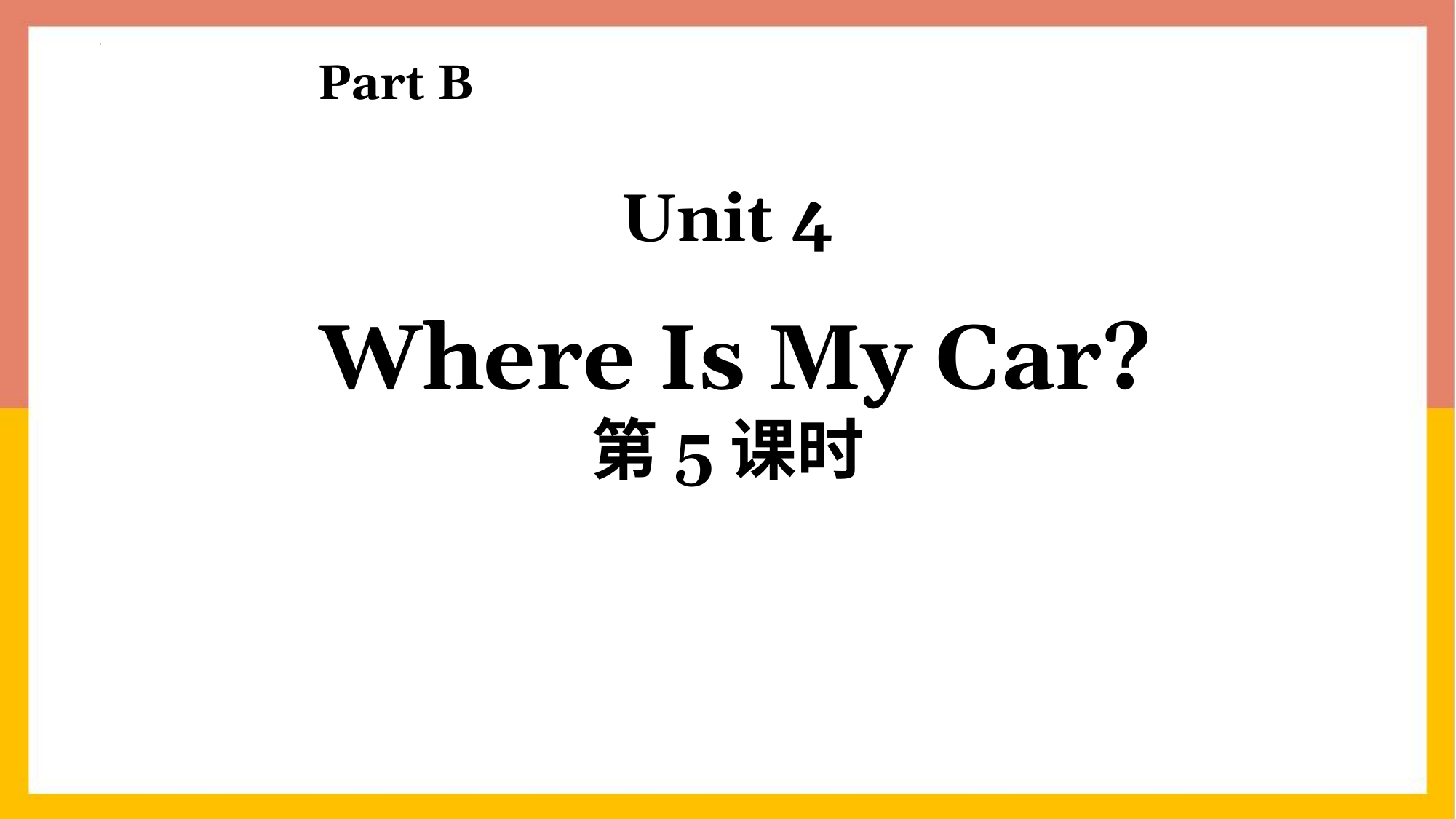

Part B
Unit 4

 Where Is My Car?
第5课时